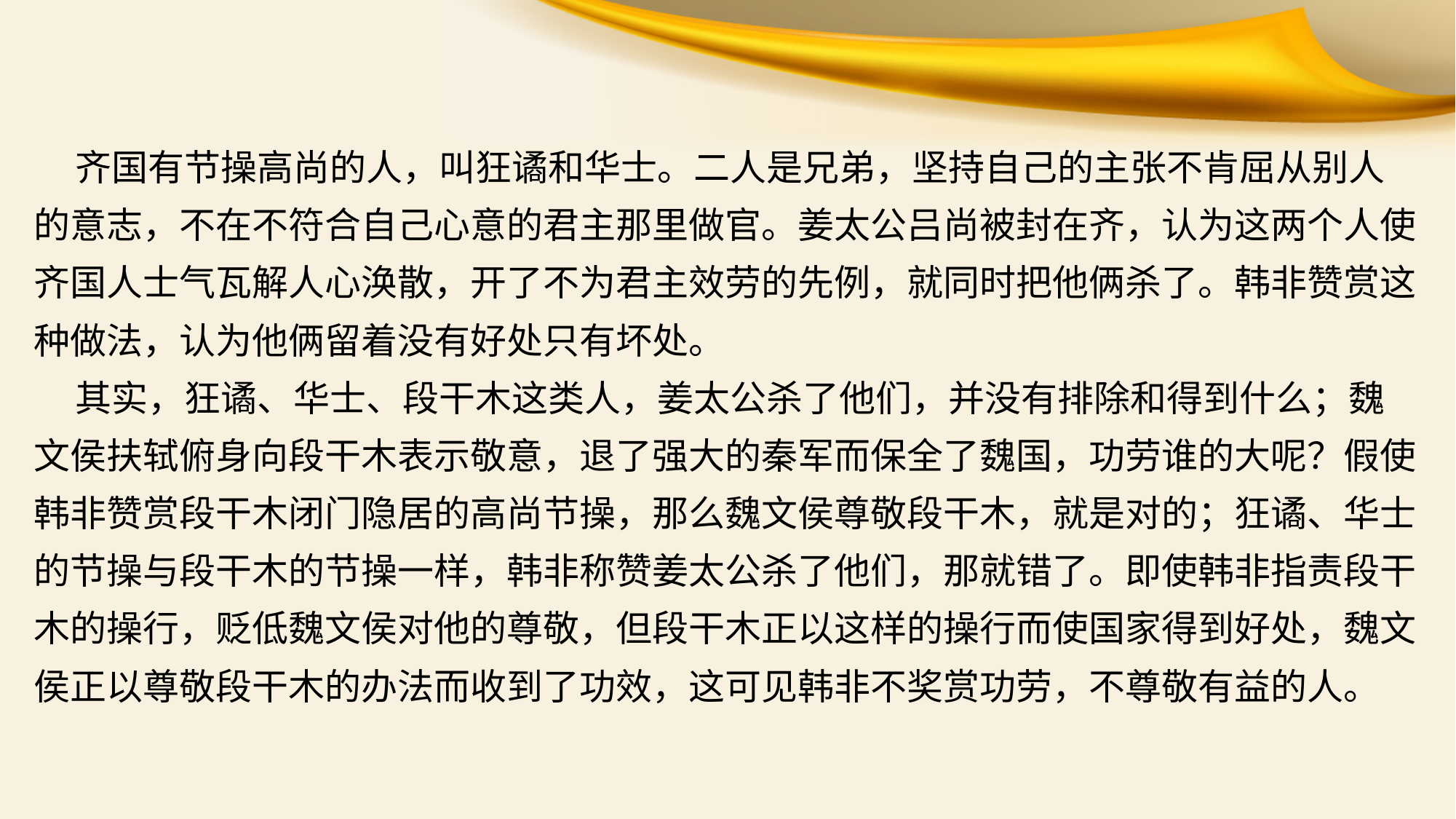

齐国有节操高尚的人，叫狂谲和华士。二人是兄弟，坚持自己的主张不肯屈从别人的意志，不在不符合自己心意的君主那里做官。姜太公吕尚被封在齐，认为这两个人使齐国人士气瓦解人心涣散，开了不为君主效劳的先例，就同时把他俩杀了。韩非赞赏这种做法，认为他俩留着没有好处只有坏处。
    其实，狂谲、华士、段干木这类人，姜太公杀了他们，并没有排除和得到什么；魏文侯扶轼俯身向段干木表示敬意，退了强大的秦军而保全了魏国，功劳谁的大呢？假使韩非赞赏段干木闭门隐居的高尚节操，那么魏文侯尊敬段干木，就是对的；狂谲、华士的节操与段干木的节操一样，韩非称赞姜太公杀了他们，那就错了。即使韩非指责段干木的操行，贬低魏文侯对他的尊敬，但段干木正以这样的操行而使国家得到好处，魏文侯正以尊敬段干木的办法而收到了功效，这可见韩非不奖赏功劳，不尊敬有益的人。